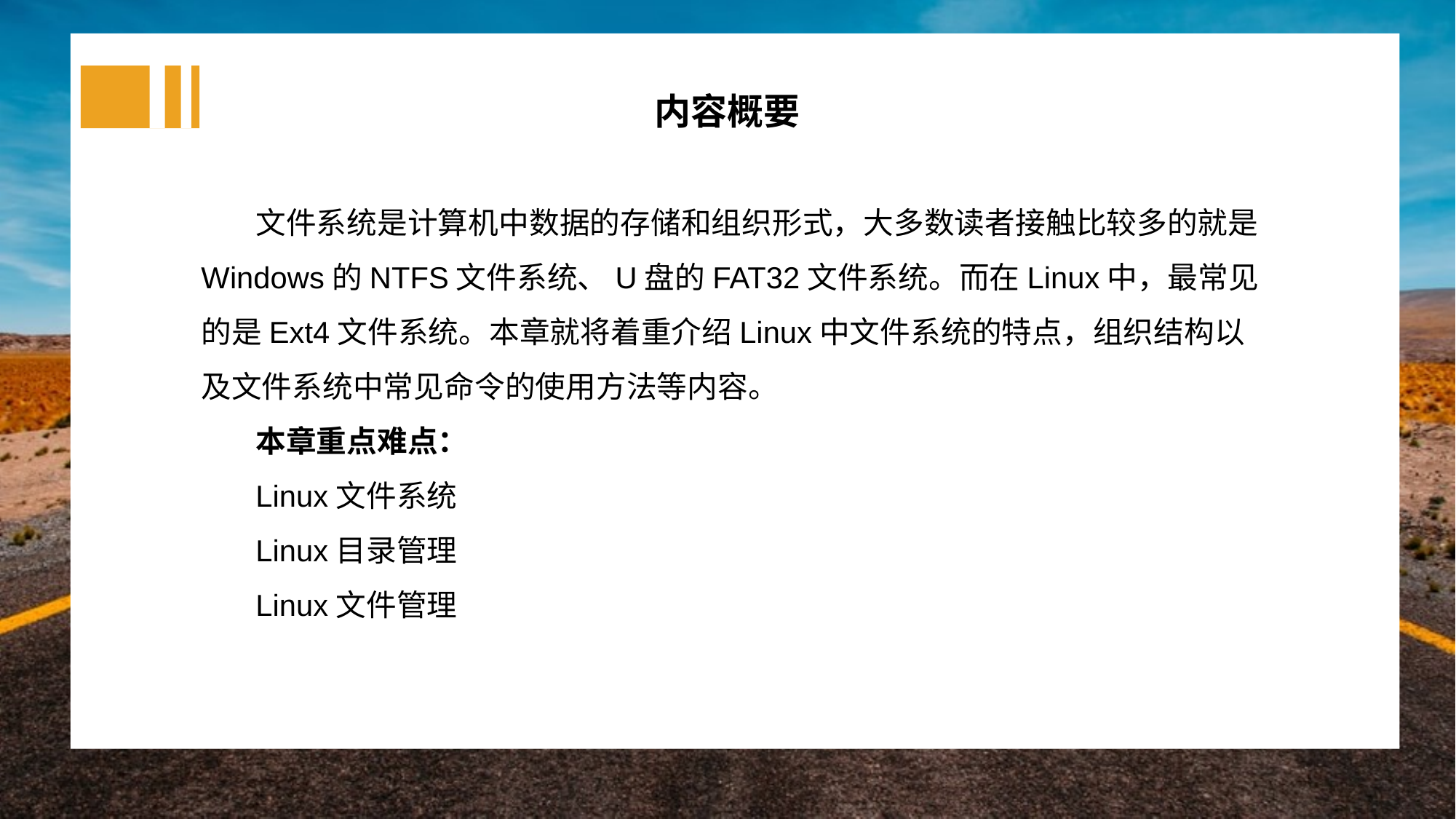

内容概要
文件系统是计算机中数据的存储和组织形式，大多数读者接触比较多的就是Windows的NTFS文件系统、U盘的FAT32文件系统。而在Linux中，最常见的是Ext4文件系统。本章就将着重介绍Linux中文件系统的特点，组织结构以及文件系统中常见命令的使用方法等内容。
本章重点难点：
Linux文件系统
Linux目录管理
Linux文件管理